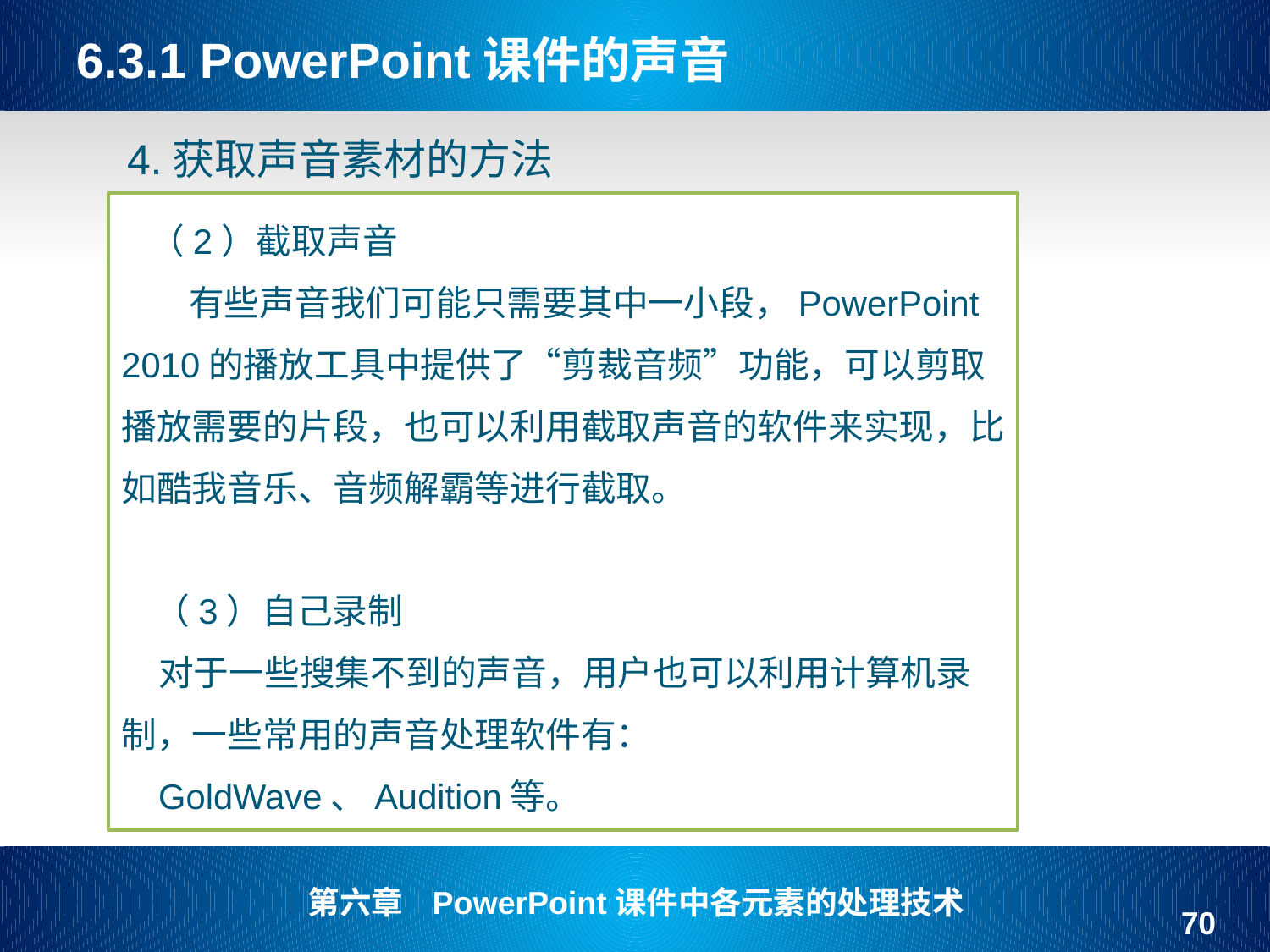

# 6.3.1 PowerPoint课件的声音

4.获取声音素材的方法
（2）截取声音
    有些声音我们可能只需要其中一小段，PowerPoint 2010的播放工具中提供了“剪裁音频”功能，可以剪取播放需要的片段，也可以利用截取声音的软件来实现，比如酷我音乐、音频解霸等进行截取。

  （3）自己录制
对于一些搜集不到的声音，用户也可以利用计算机录制，一些常用的声音处理软件有：
GoldWave、Audition等。

70